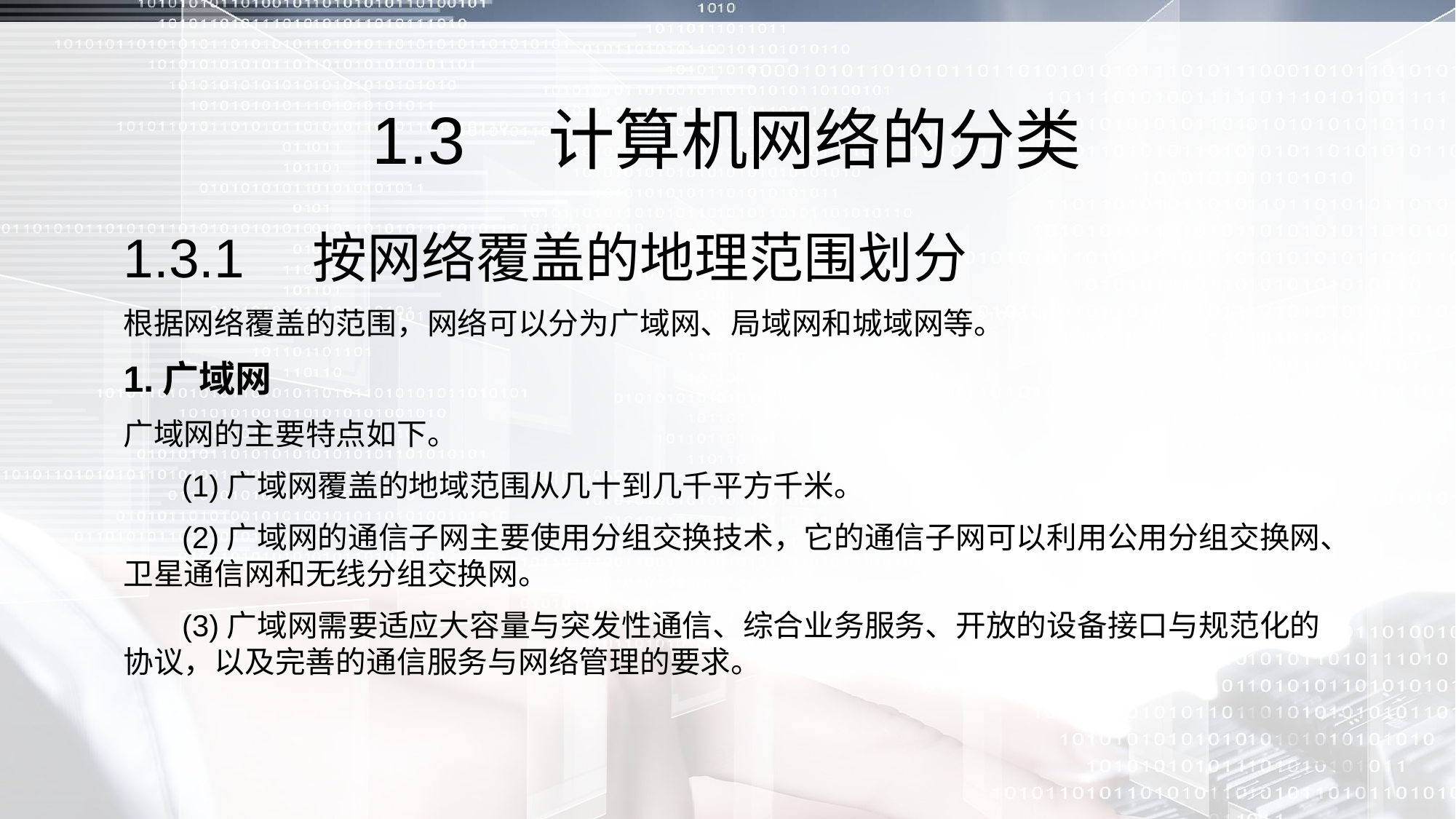

# 1.3　计算机网络的分类
1.3.1　按网络覆盖的地理范围划分
根据网络覆盖的范围，网络可以分为广域网、局域网和城域网等。
1.广域网
广域网的主要特点如下。
       (1)广域网覆盖的地域范围从几十到几千平方千米。
       (2)广域网的通信子网主要使用分组交换技术，它的通信子网可以利用公用分组交换网、卫星通信网和无线分组交换网。
       (3)广域网需要适应大容量与突发性通信、综合业务服务、开放的设备接口与规范化的协议，以及完善的通信服务与网络管理的要求。